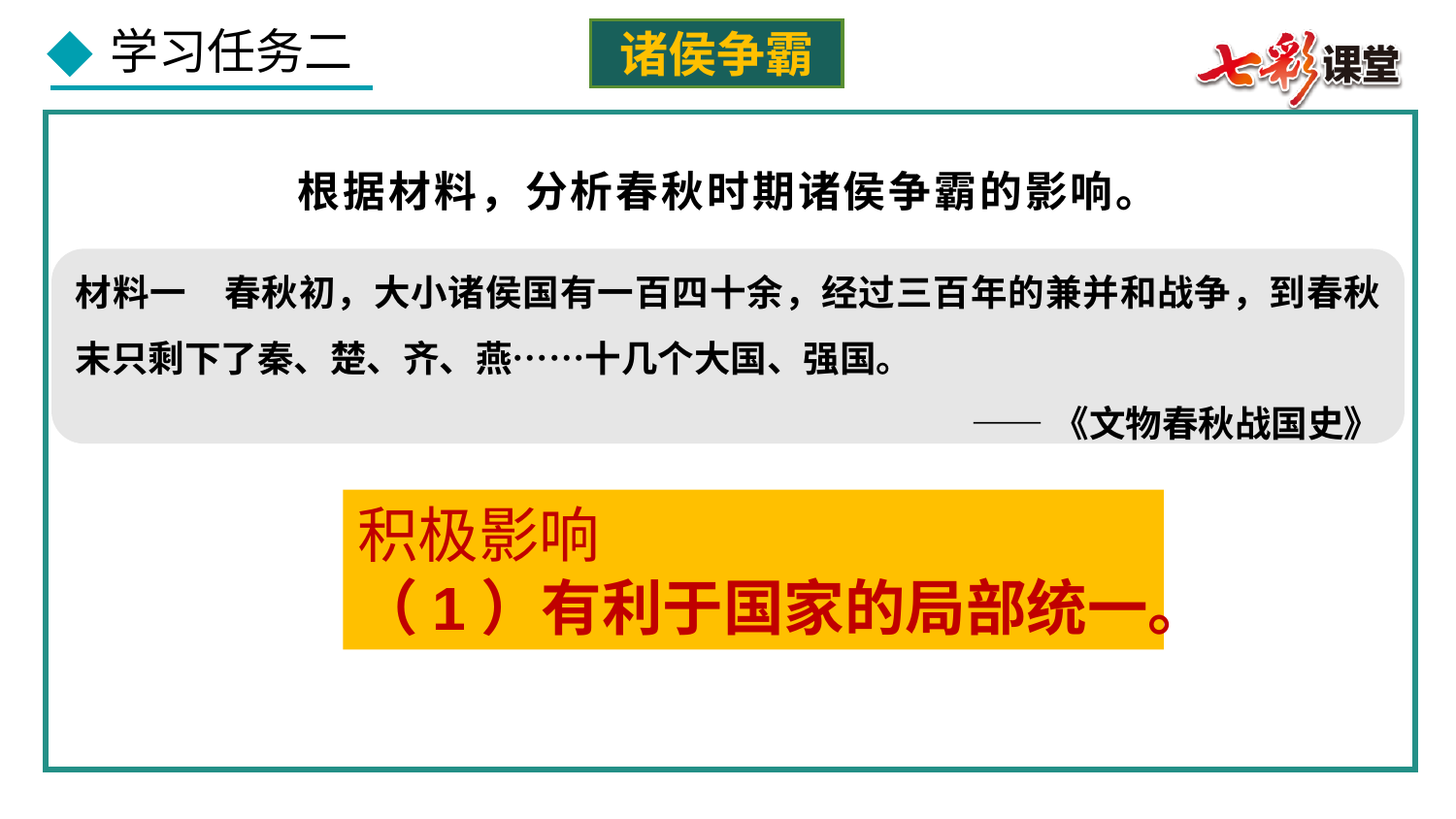

诸侯争霸
根据材料，分析春秋时期诸侯争霸的影响。
材料一    春秋初，大小诸侯国有一百四十余，经过三百年的兼并和战争，到春秋末只剩下了秦、楚、齐、燕……十几个大国、强国。
——《文物春秋战国史》
积极影响
（1）有利于国家的局部统一。